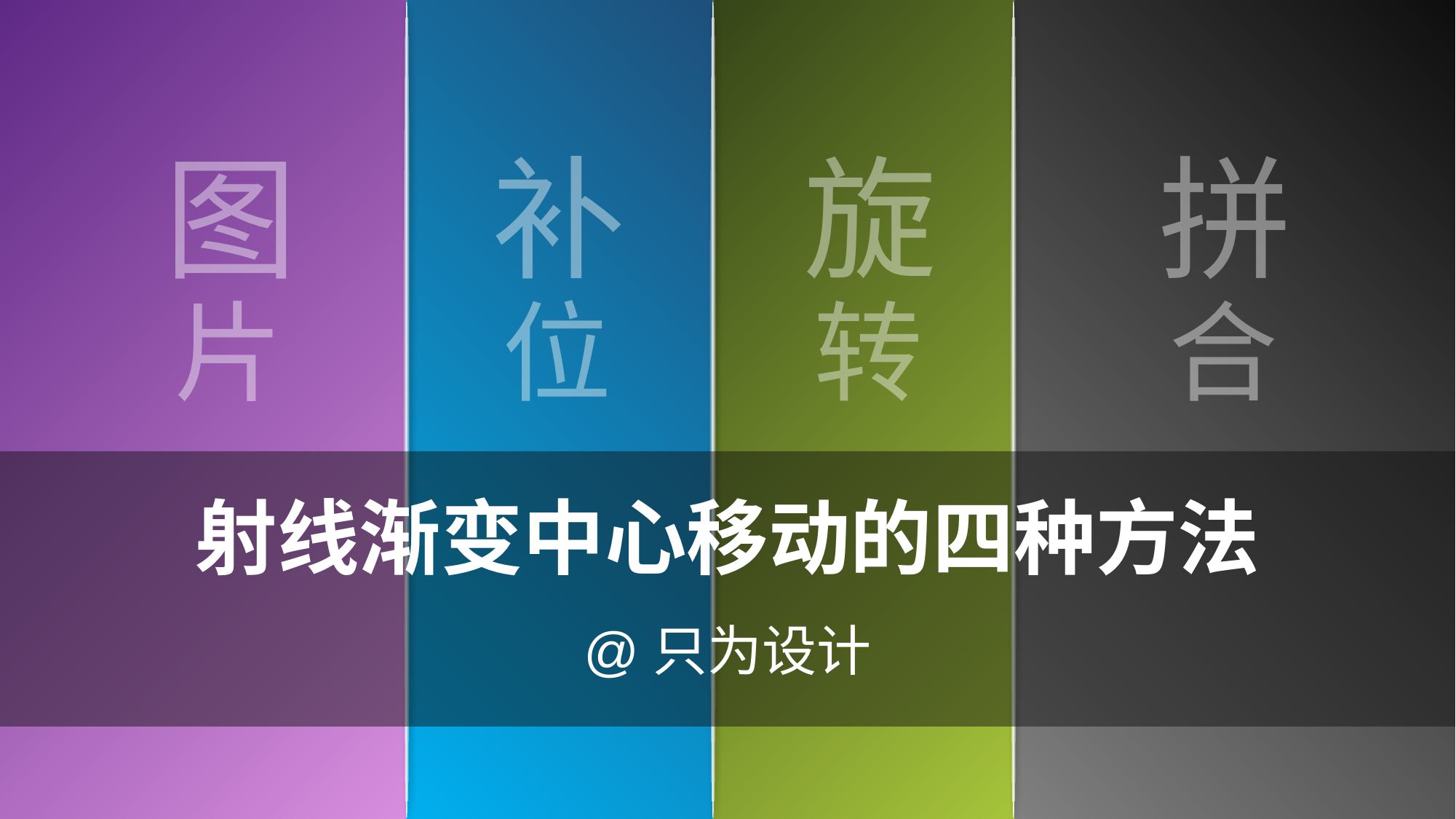

图
补
旋
拼
片
位
转
合

# 射线渐变中心移动的四种方法
@只为设计